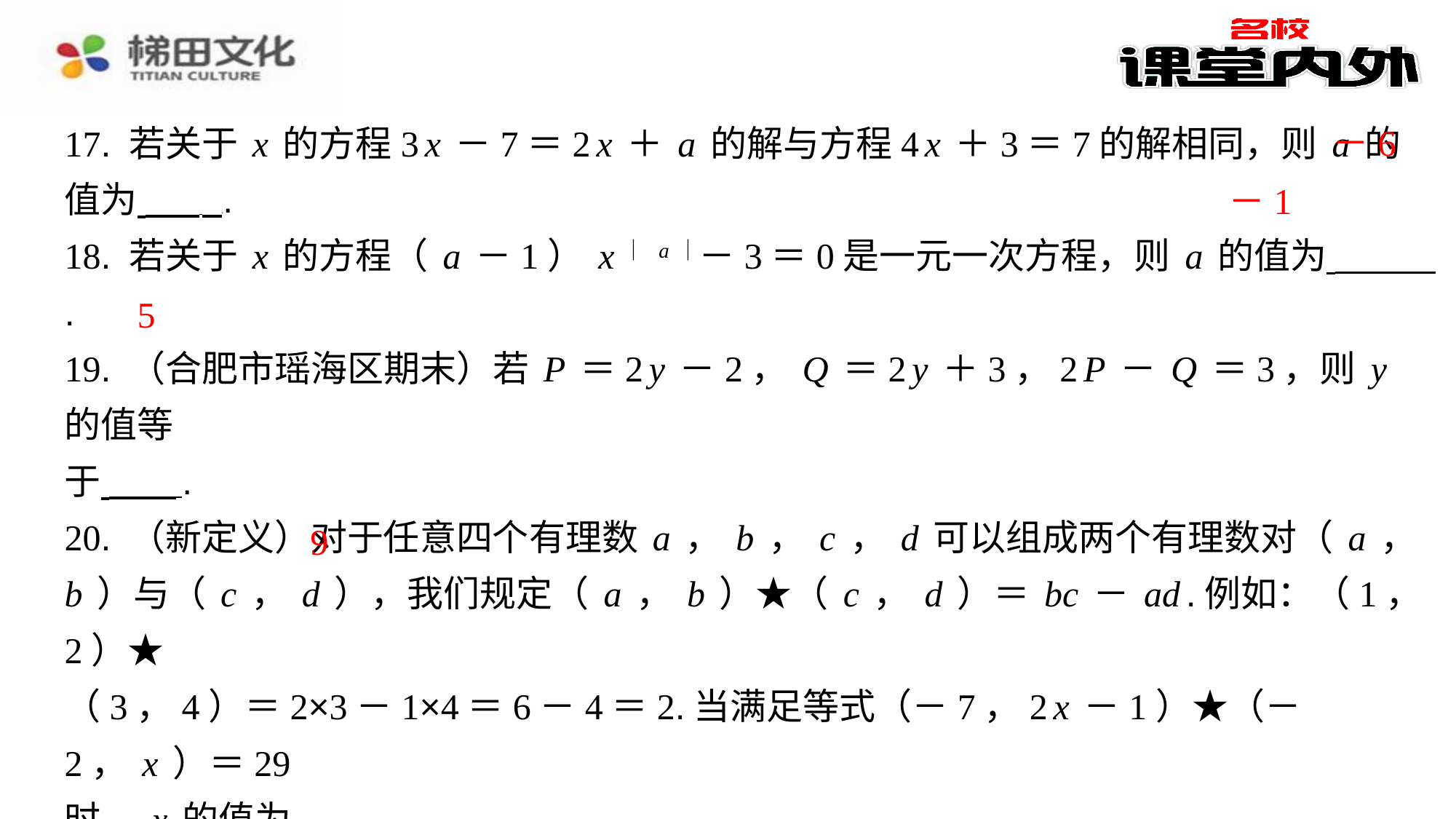

－6
17. 若关于x的方程3x－7＝2x＋a的解与方程4x＋3＝7的解相同，则a的值为          ⁠    ⁠.
18. 若关于x的方程（a－1）x｜a｜－3＝0是一元一次方程，则a的值为                 ⁠.
19. （合肥市瑶海区期末）若P＝2y－2，Q＝2y＋3，2P－Q＝3，则y的值等
于            ⁠.
20. （新定义）对于任意四个有理数a，b，c，d可以组成两个有理数对（a，
b）与（c，d），我们规定（a，b）★（c，d）＝bc－ad.例如：（1，2）★
（3，4）＝2×3－1×4＝6－4＝2.当满足等式（－7，2x－1）★（－2，x）＝29
时，x的值为            ⁠.
－1
5
9